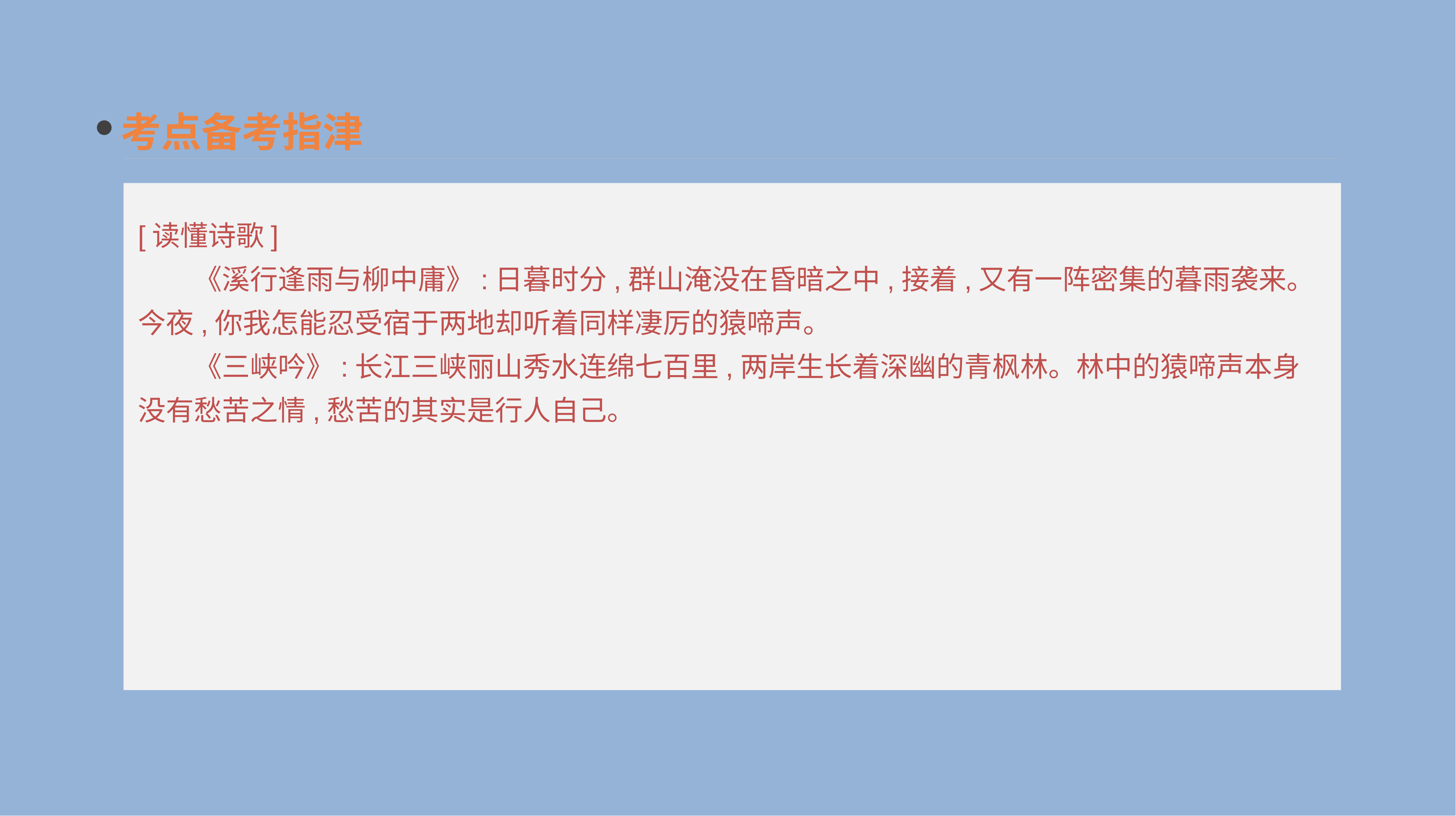

考点备考指津

[读懂诗歌]
　　《溪行逢雨与柳中庸》:日暮时分,群山淹没在昏暗之中,接着,又有一阵密集的暮雨袭来。今夜,你我怎能忍受宿于两地却听着同样凄厉的猿啼声。
　　《三峡吟》:长江三峡丽山秀水连绵七百里,两岸生长着深幽的青枫林。林中的猿啼声本身没有愁苦之情,愁苦的其实是行人自己。